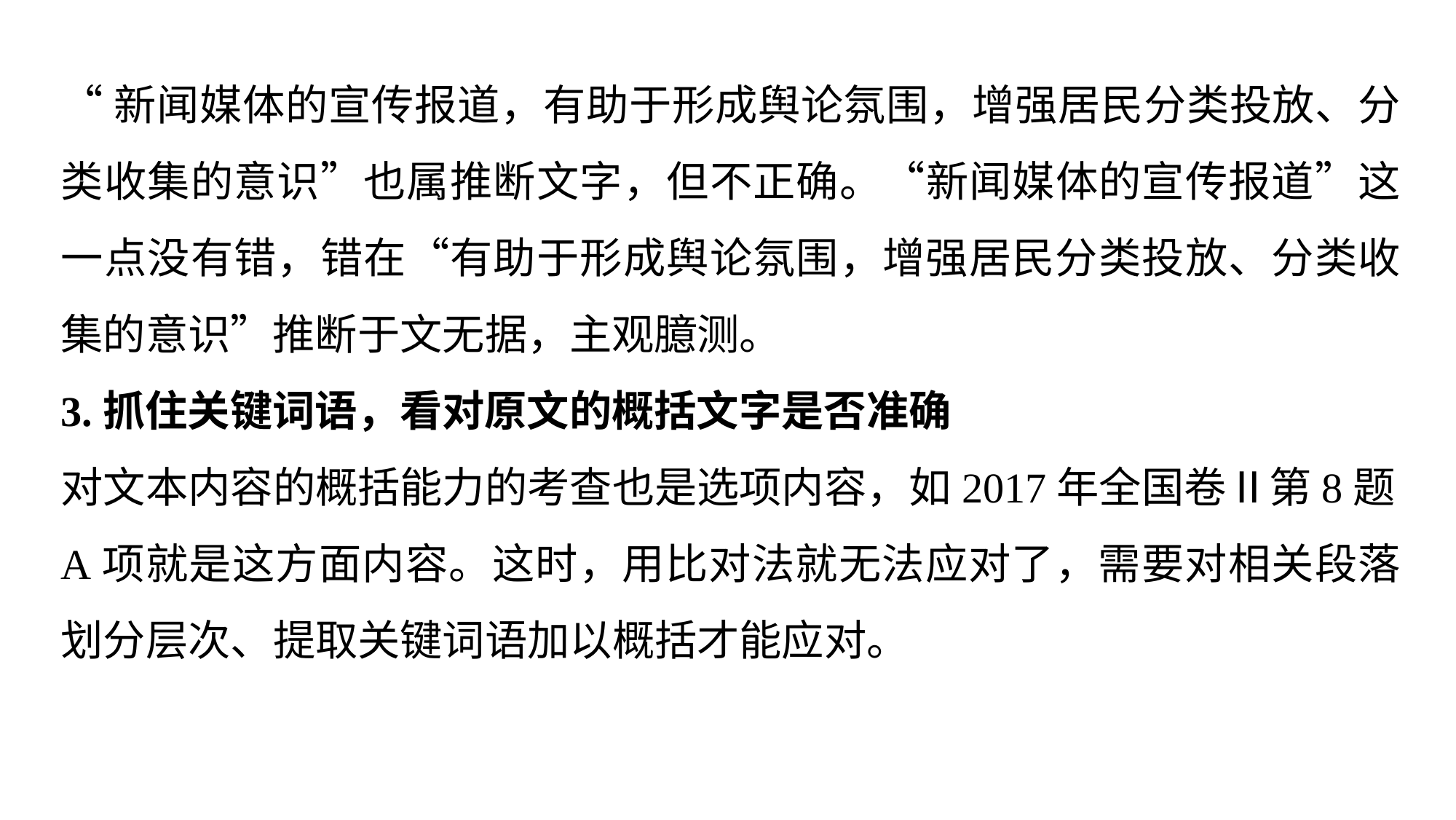

“新闻媒体的宣传报道，有助于形成舆论氛围，增强居民分类投放、分类收集的意识”也属推断文字，但不正确。“新闻媒体的宣传报道”这一点没有错，错在“有助于形成舆论氛围，增强居民分类投放、分类收集的意识”推断于文无据，主观臆测。
3.抓住关键词语，看对原文的概括文字是否准确
对文本内容的概括能力的考查也是选项内容，如2017年全国卷Ⅱ第8题A项就是这方面内容。这时，用比对法就无法应对了，需要对相关段落划分层次、提取关键词语加以概括才能应对。